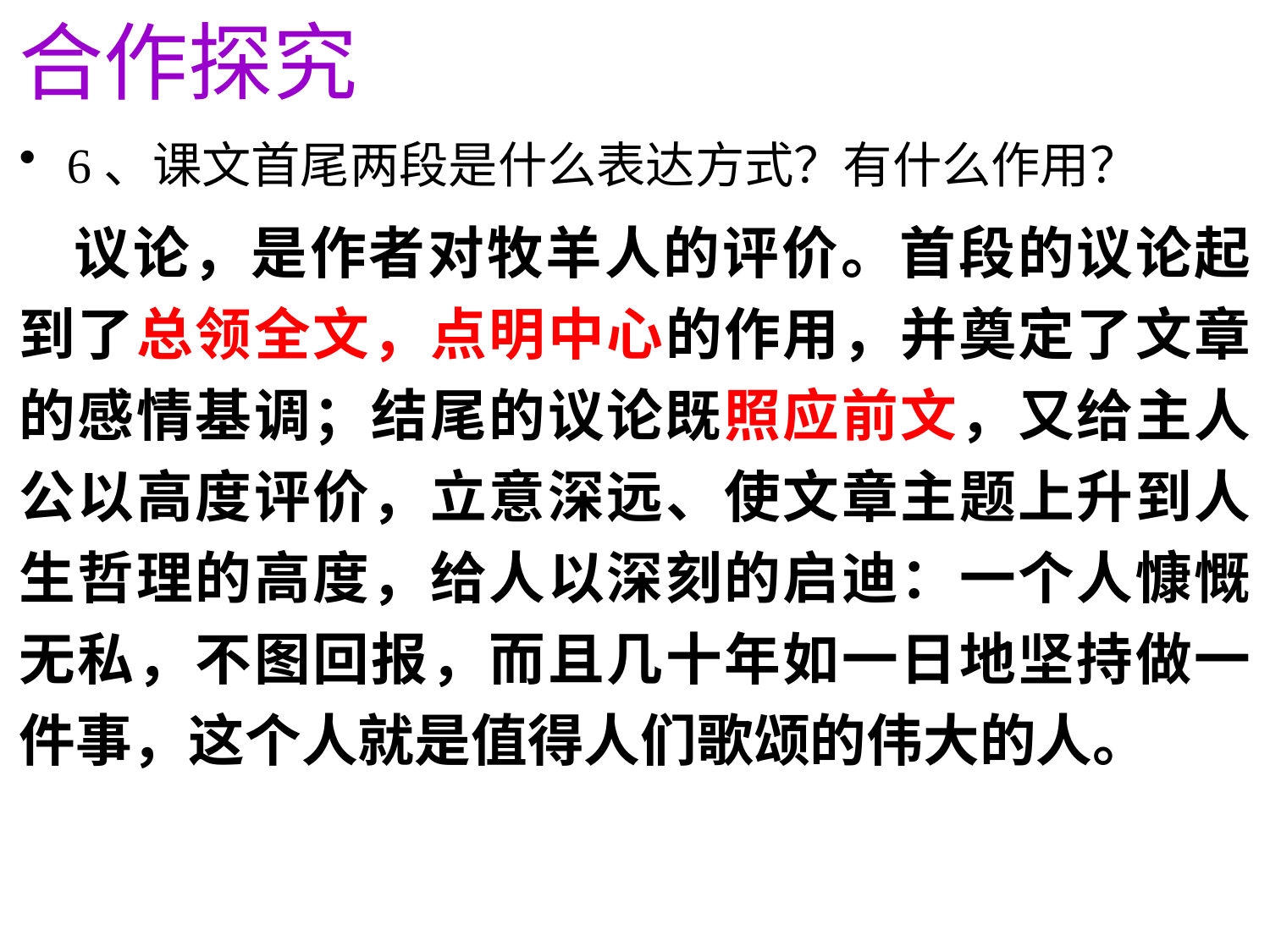

# 合作探究
6、课文首尾两段是什么表达方式？有什么作用？
   议论，是作者对牧羊人的评价。首段的议论起到了总领全文，点明中心的作用，并奠定了文章的感情基调；结尾的议论既照应前文，又给主人公以高度评价，立意深远、使文章主题上升到人生哲理的高度，给人以深刻的启迪：一个人慷慨无私，不图回报，而且几十年如一日地坚持做一件事，这个人就是值得人们歌颂的伟大的人。